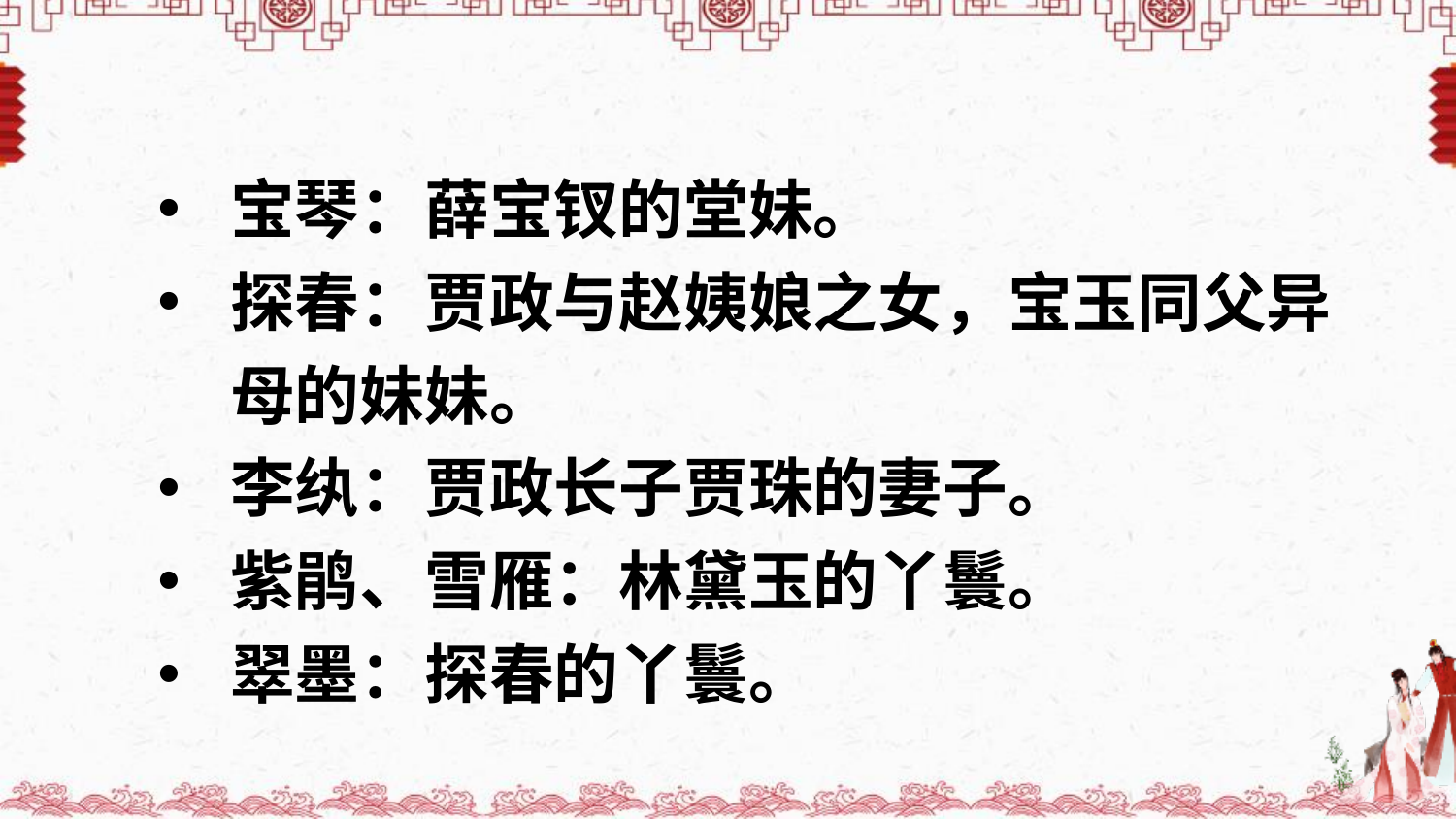

宝琴：薛宝钗的堂妹。
探春：贾政与赵姨娘之女，宝玉同父异母的妹妹。
李纨：贾政长子贾珠的妻子。
紫鹃、雪雁：林黛玉的丫鬟。
翠墨：探春的丫鬟。